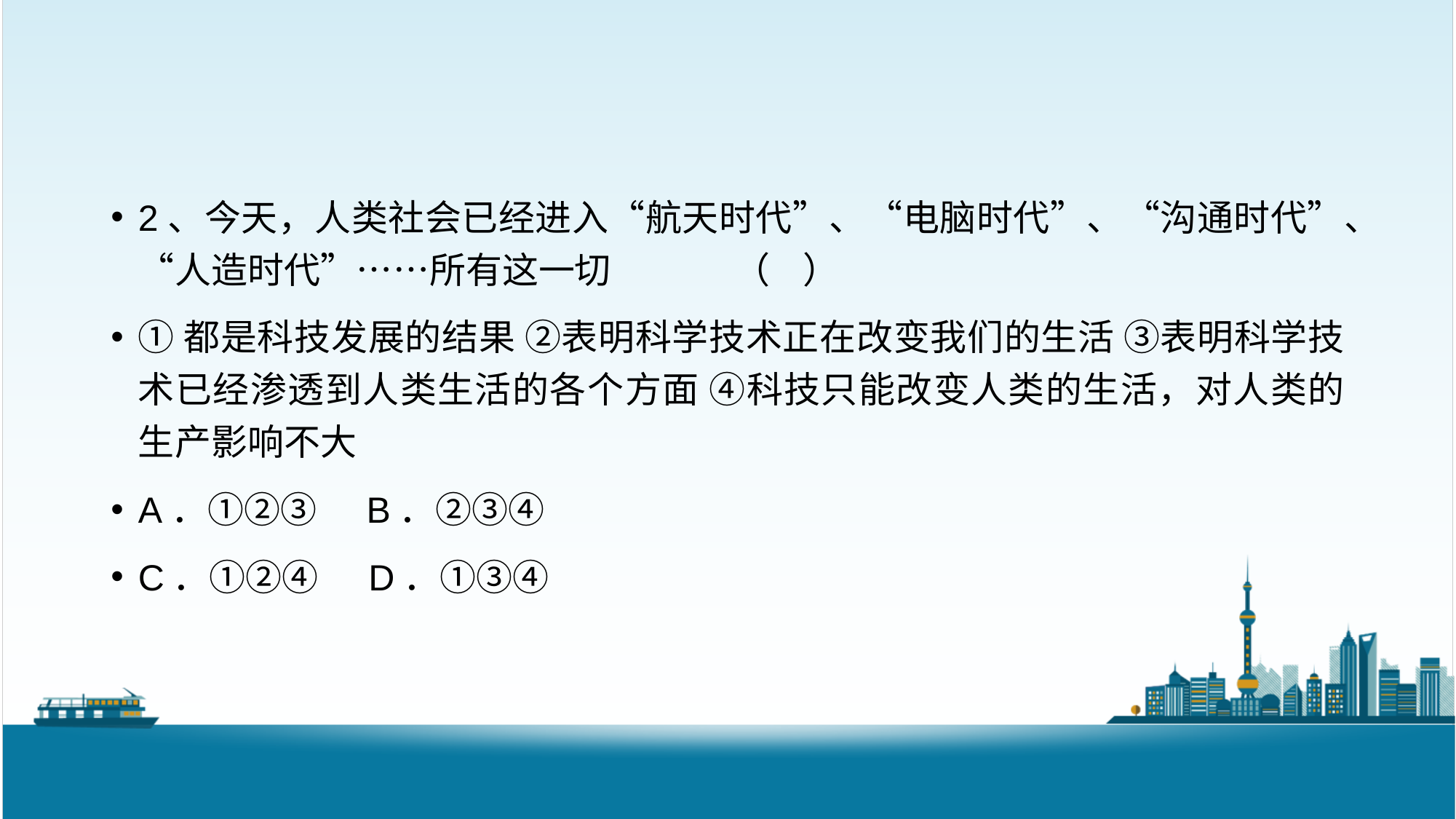

2、今天，人类社会已经进入“航天时代”、“电脑时代”、“沟通时代”、“人造时代”……所有这一切               （    ）
①都是科技发展的结果 ②表明科学技术正在改变我们的生活 ③表明科学技术已经渗透到人类生活的各个方面 ④科技只能改变人类的生活，对人类的生产影响不大
A．①②③     B．②③④
C．①②④     D．①③④